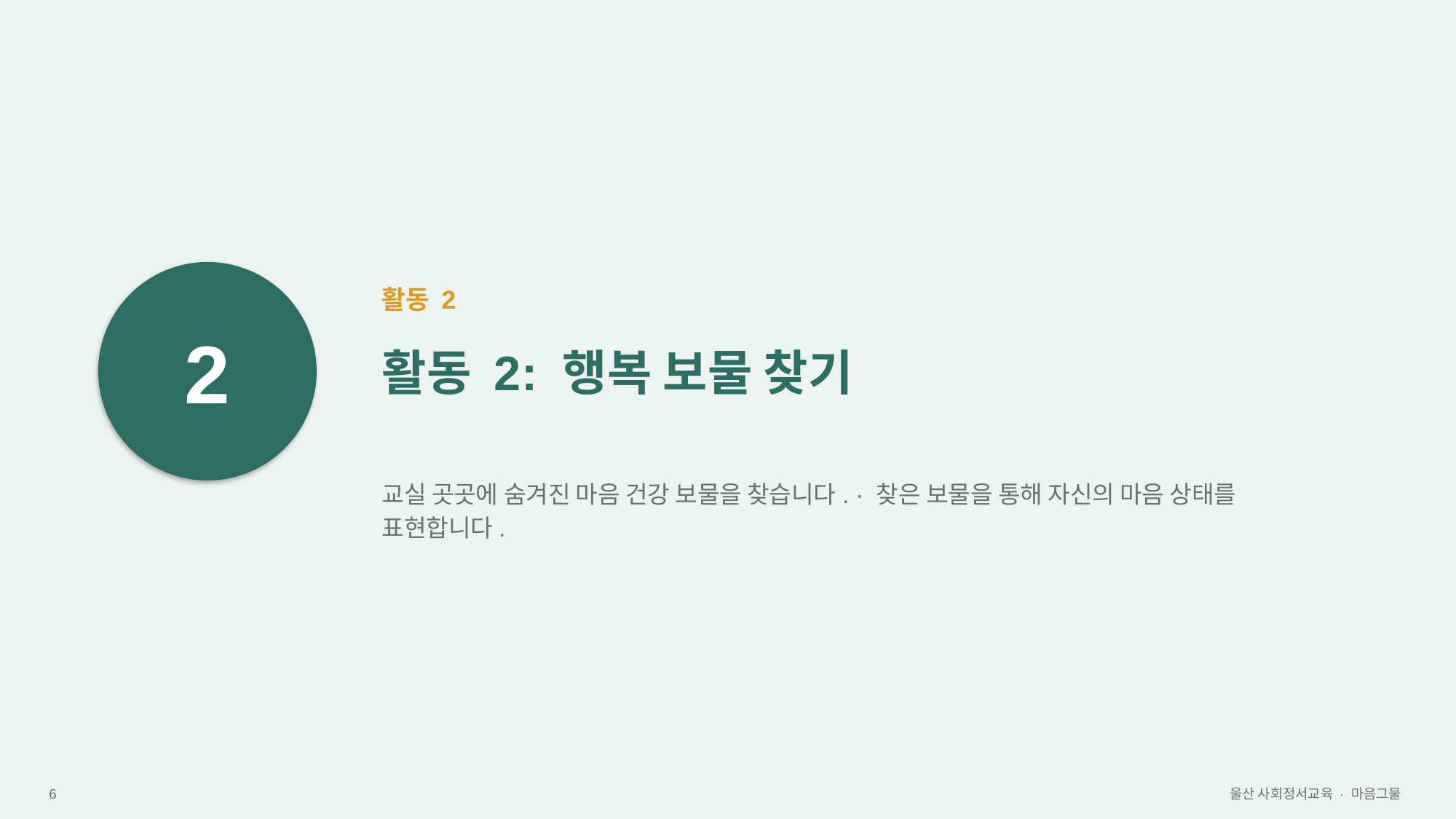

2
활동 2
활동 2: 행복 보물 찾기
교실 곳곳에 숨겨진 마음 건강 보물을 찾습니다. · 찾은 보물을 통해 자신의 마음 상태를 표현합니다.
6
울산 사회정서교육 · 마음그물